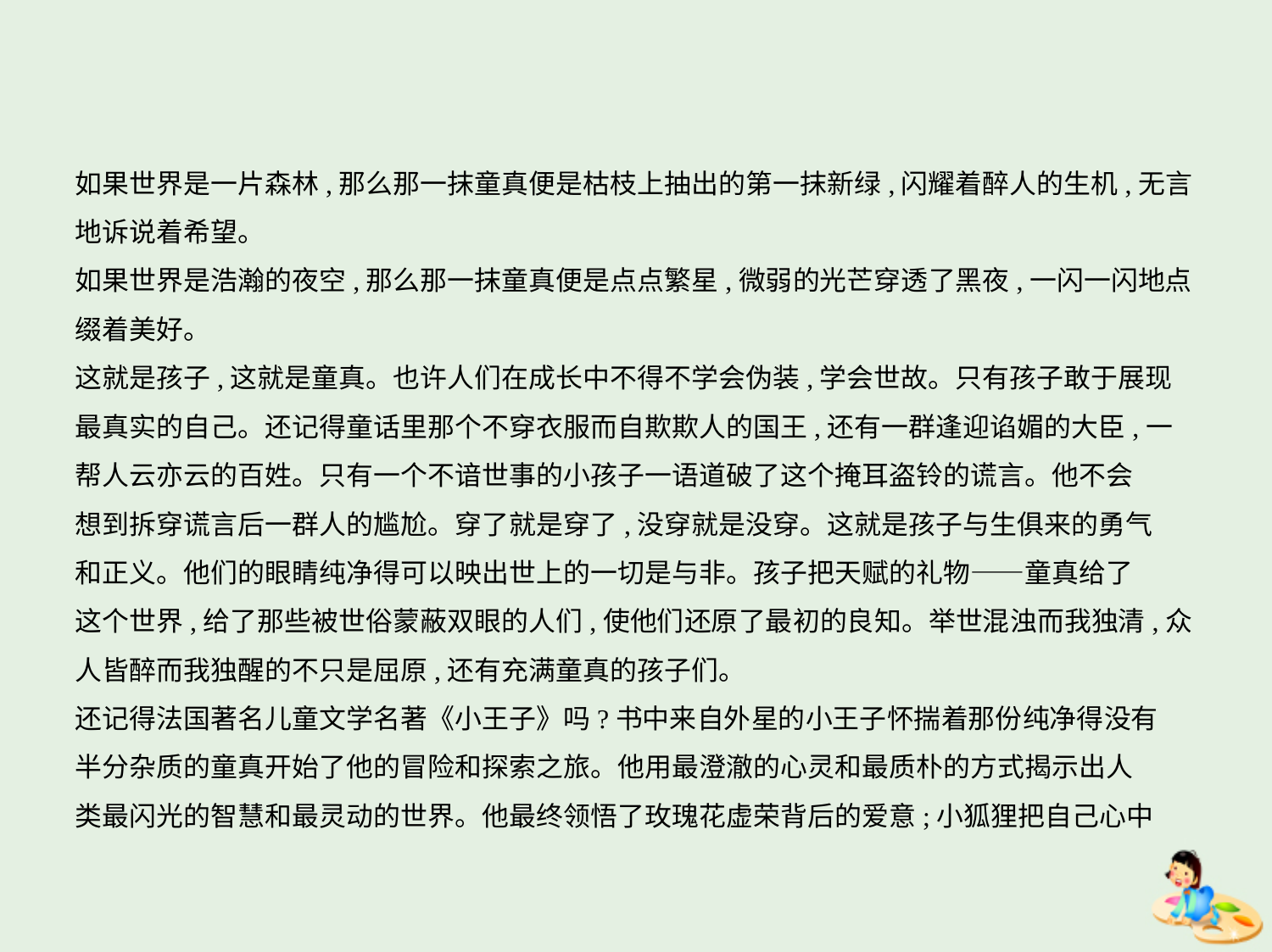

如果世界是一片森林,那么那一抹童真便是枯枝上抽出的第一抹新绿,闪耀着醉人的生机,无言
地诉说着希望。
如果世界是浩瀚的夜空,那么那一抹童真便是点点繁星,微弱的光芒穿透了黑夜,一闪一闪地点
缀着美好。
这就是孩子,这就是童真。也许人们在成长中不得不学会伪装,学会世故。只有孩子敢于展现
最真实的自己。还记得童话里那个不穿衣服而自欺欺人的国王,还有一群逢迎谄媚的大臣,一
帮人云亦云的百姓。只有一个不谙世事的小孩子一语道破了这个掩耳盗铃的谎言。他不会
想到拆穿谎言后一群人的尴尬。穿了就是穿了,没穿就是没穿。这就是孩子与生俱来的勇气
和正义。他们的眼睛纯净得可以映出世上的一切是与非。孩子把天赋的礼物——童真给了
这个世界,给了那些被世俗蒙蔽双眼的人们,使他们还原了最初的良知。举世混浊而我独清,众
人皆醉而我独醒的不只是屈原,还有充满童真的孩子们。
还记得法国著名儿童文学名著《小王子》吗?书中来自外星的小王子怀揣着那份纯净得没有
半分杂质的童真开始了他的冒险和探索之旅。他用最澄澈的心灵和最质朴的方式揭示出人
类最闪光的智慧和最灵动的世界。他最终领悟了玫瑰花虚荣背后的爱意;小狐狸把自己心中